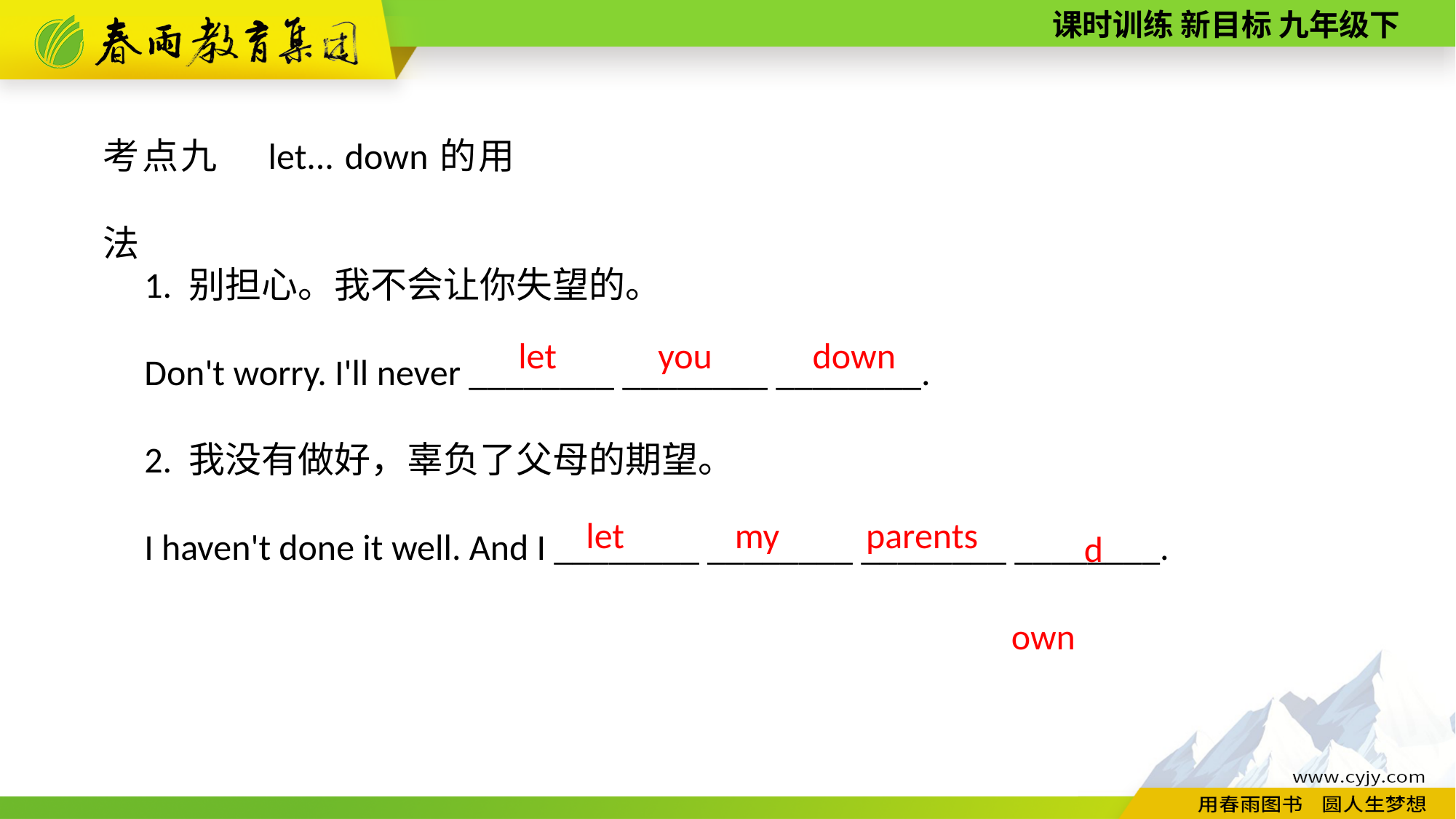

考点九　let... down的用法
1. 别担心。我不会让你失望的。
Don't worry. I'll never ________ ________ ________.
2. 我没有做好，辜负了父母的期望。
I haven't done it well. And I ________ ________ ________ ________.
let
you
down
down
parents
let
my